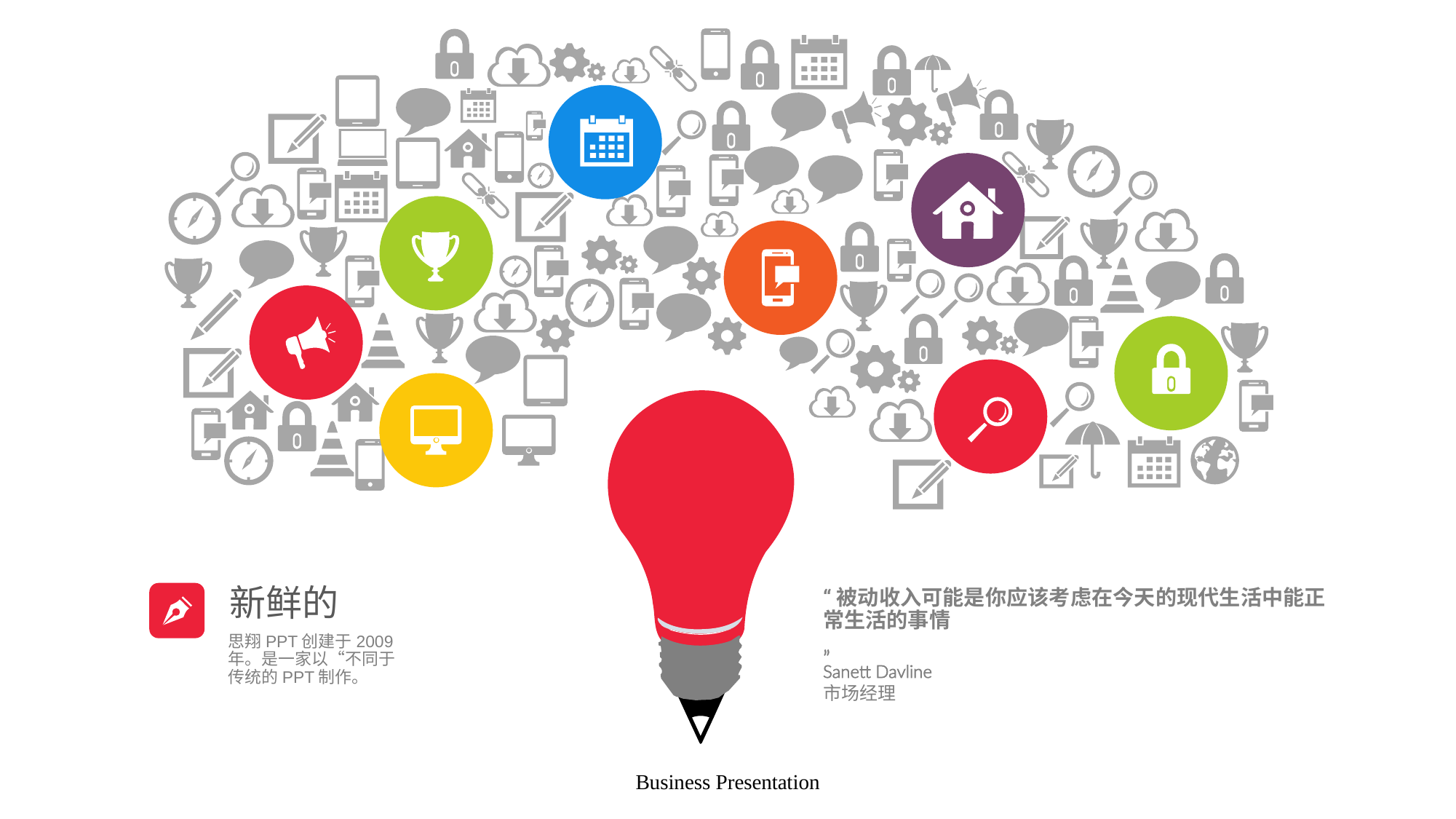

新鲜的
“被动收入可能是你应该考虑在今天的现代生活中能正常生活的事情
”

思翔PPT创建于2009年。是一家以“不同于传统的PPT制作。
Sanett Davline
市场经理
Business Presentation
37